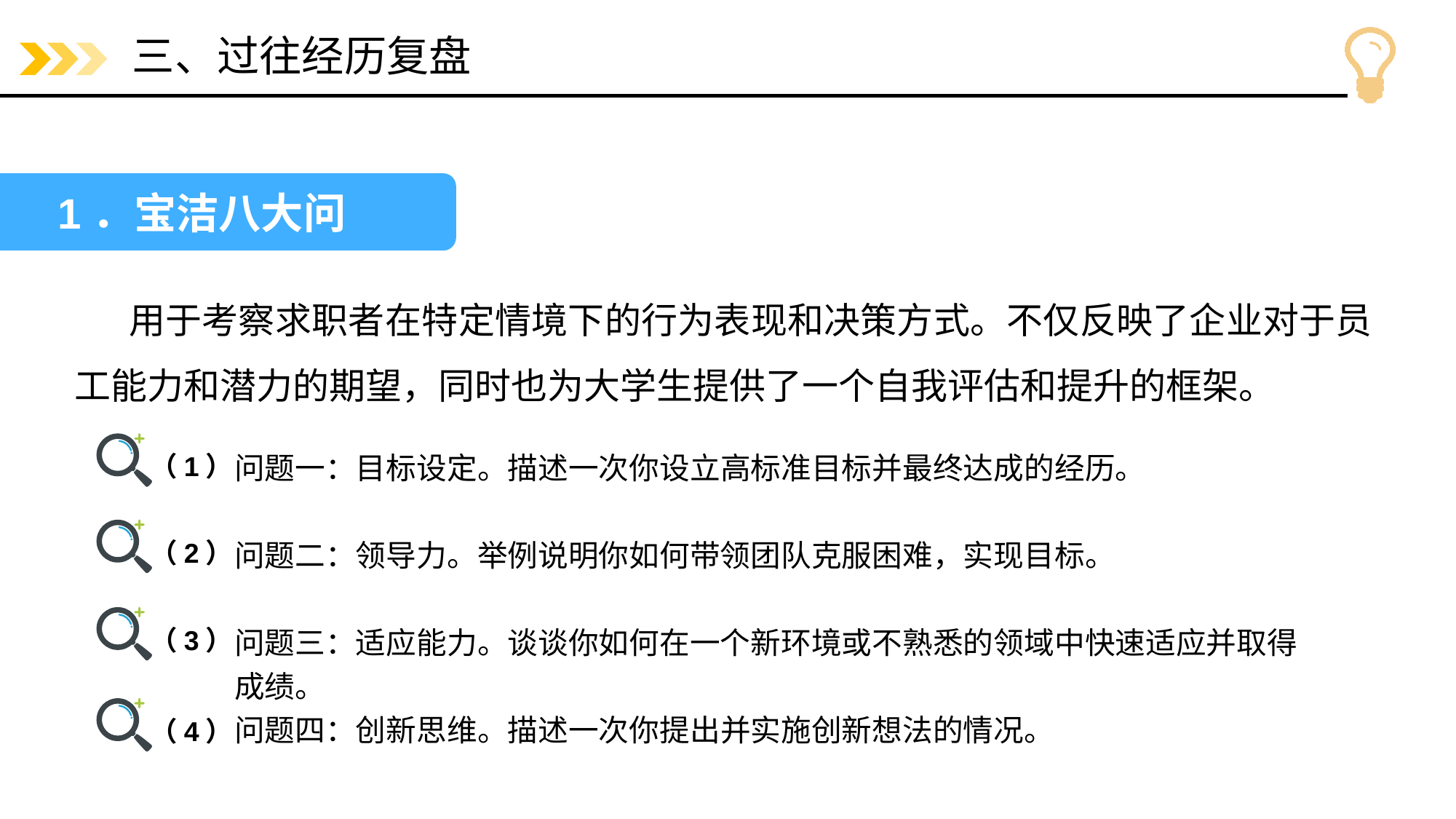

16
# 三、过往经历复盘
1．宝洁八大问
用于考察求职者在特定情境下的行为表现和决策方式。不仅反映了企业对于员工能力和潜力的期望，同时也为大学生提供了一个自我评估和提升的框架。
（1）

问题一：目标设定。描述一次你设立高标准目标并最终达成的经历。

问题二：领导力。举例说明你如何带领团队克服困难，实现目标。

问题三：适应能力。谈谈你如何在一个新环境或不熟悉的领域中快速适应并取得
成绩。
问题四：创新思维。描述一次你提出并实施创新想法的情况。
（2）

（3）

（4）